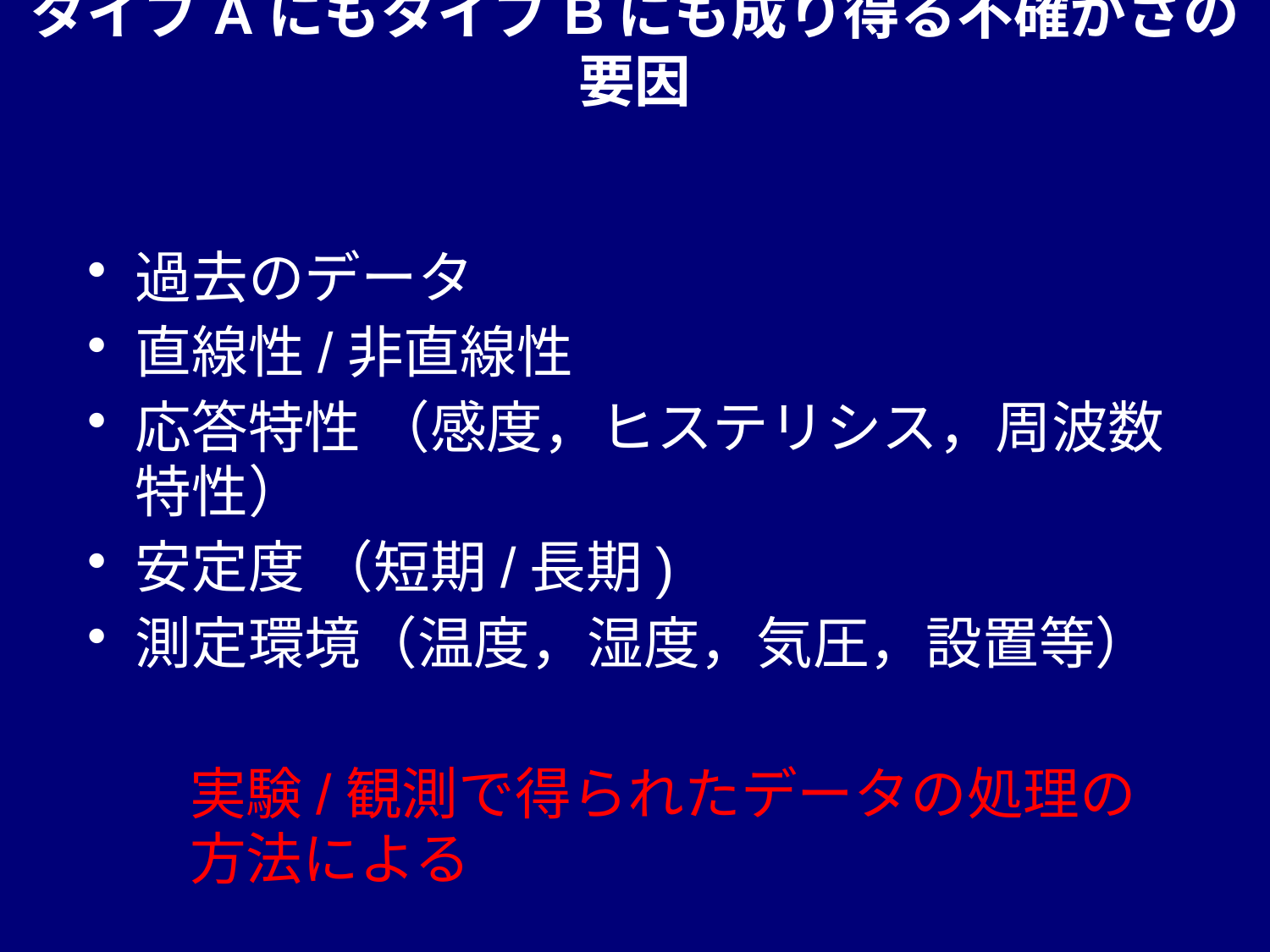

# タイプAにもタイプBにも成り得る不確かさの要因
過去のデータ
直線性/非直線性
応答特性 （感度，ヒステリシス，周波数特性）
安定度 （短期/長期)
測定環境（温度，湿度，気圧，設置等）

       実験/観測で得られたデータの処理の
       方法による